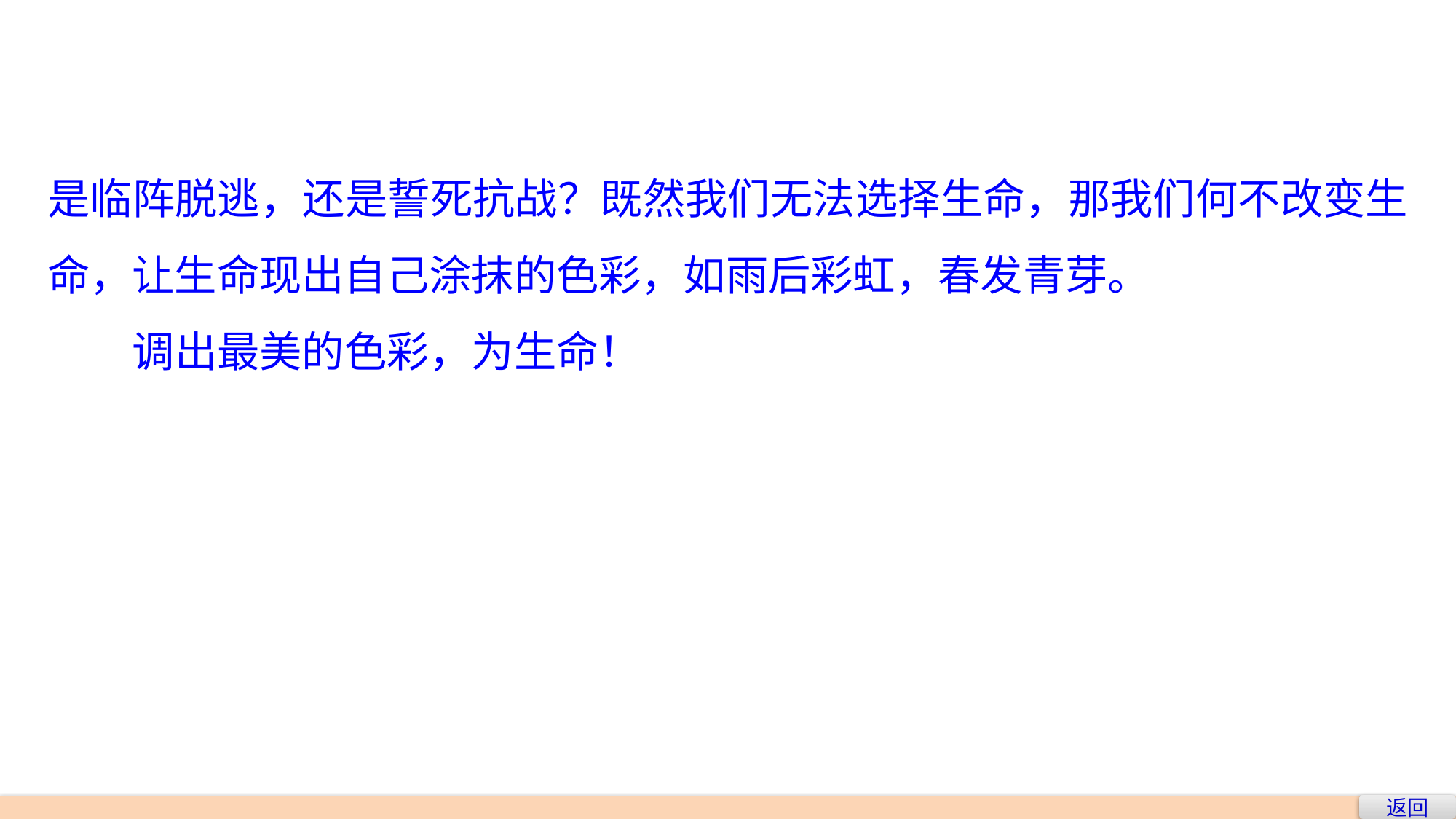

是临阵脱逃，还是誓死抗战？既然我们无法选择生命，那我们何不改变生命，让生命现出自己涂抹的色彩，如雨后彩虹，春发青芽。
调出最美的色彩，为生命！
返回